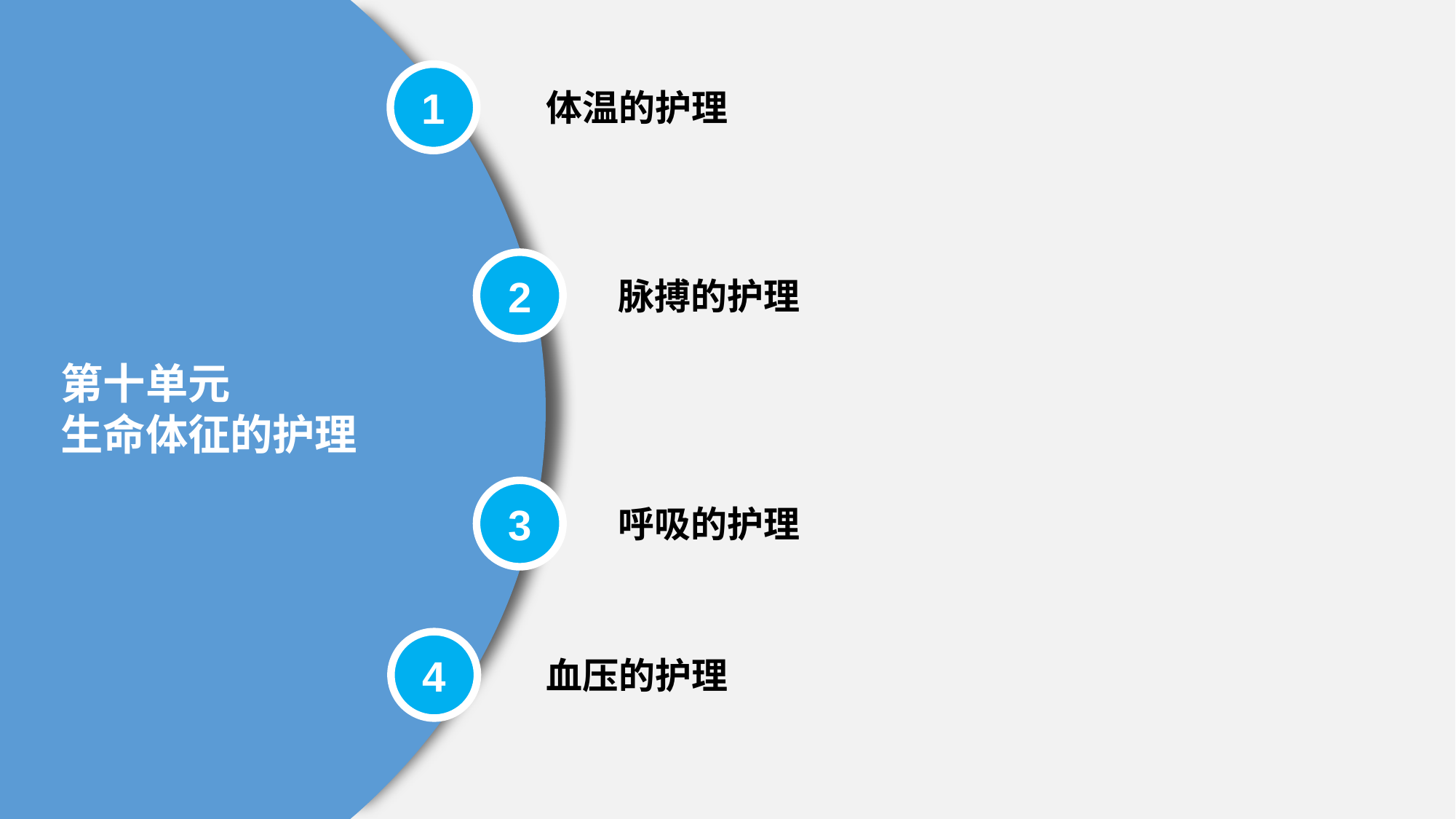

1
体温的护理
2
脉搏的护理
第十单元
生命体征的护理
3
呼吸的护理
4
血压的护理